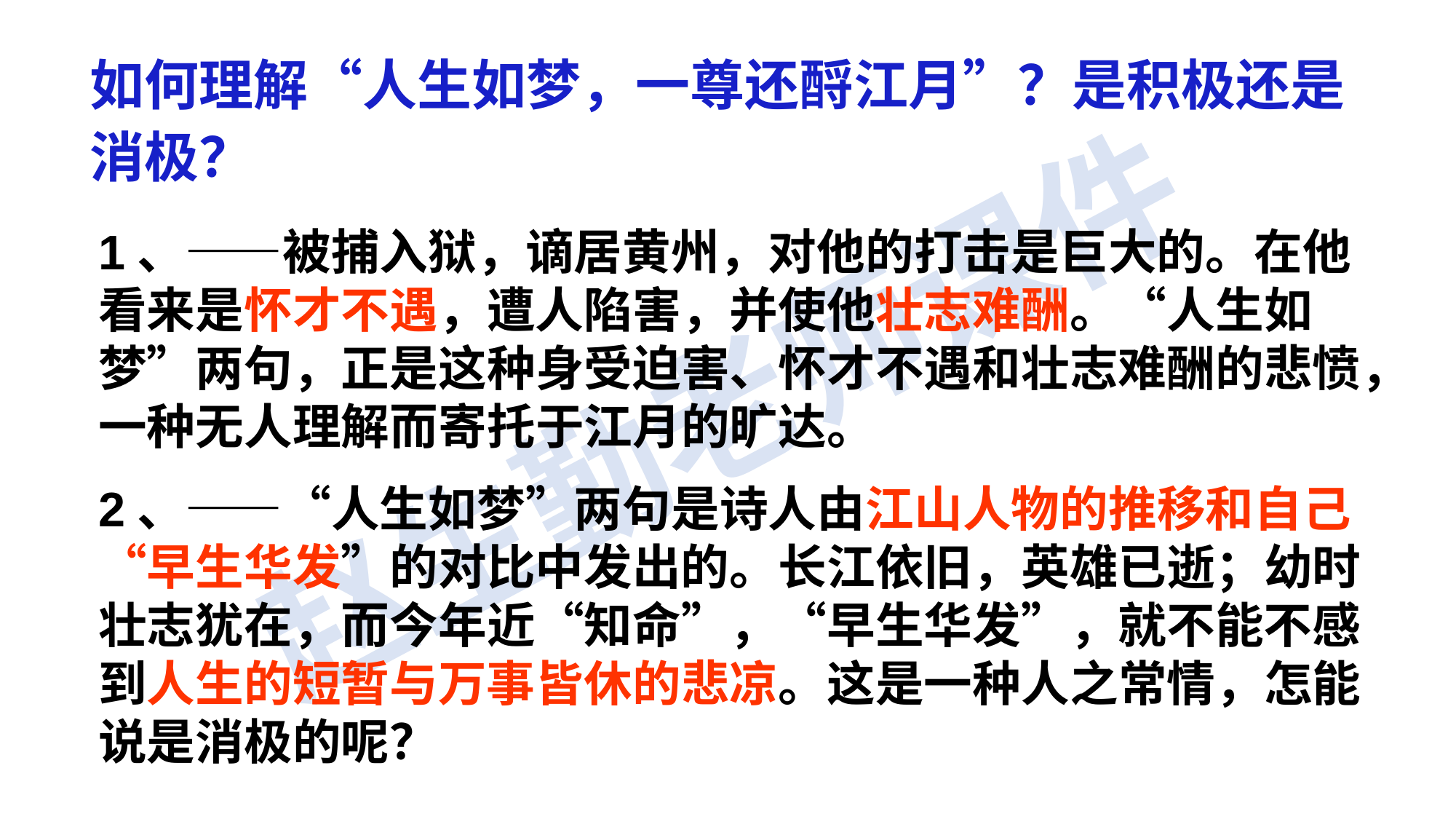

如何理解“人生如梦，一尊还酹江月”？是积极还是消极？
1、——被捕入狱，谪居黄州，对他的打击是巨大的。在他看来是怀才不遇，遭人陷害，并使他壮志难酬。“人生如梦”两句，正是这种身受迫害、怀才不遇和壮志难酬的悲愤，一种无人理解而寄托于江月的旷达。
2、——“人生如梦”两句是诗人由江山人物的推移和自己“早生华发”的对比中发出的。长江依旧，英雄已逝；幼时壮志犹在，而今年近“知命”，“早生华发”，就不能不感到人生的短暂与万事皆休的悲凉。这是一种人之常情，怎能说是消极的呢？